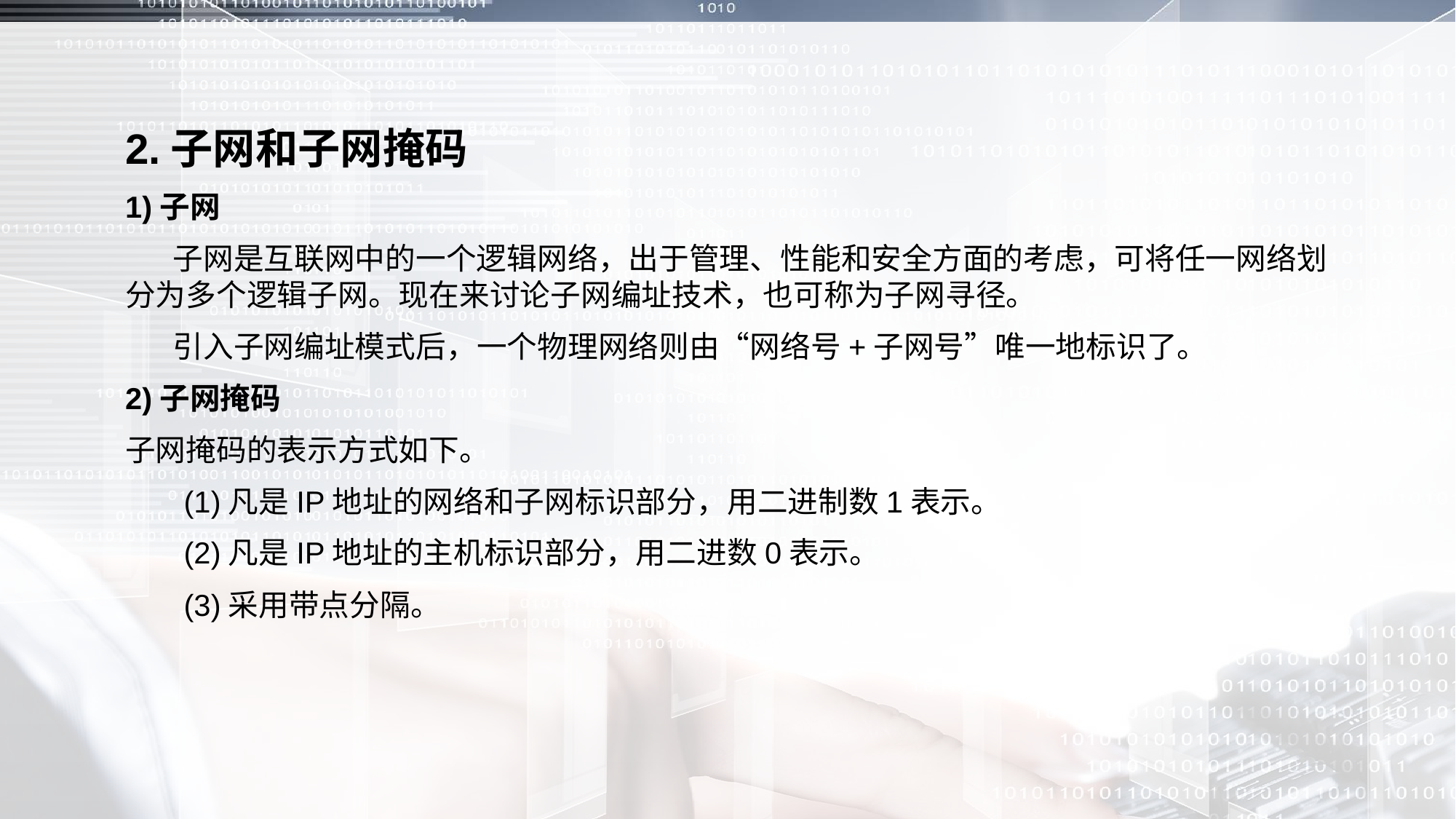

2.子网和子网掩码
1)子网
      子网是互联网中的一个逻辑网络，出于管理、性能和安全方面的考虑，可将任一网络划分为多个逻辑子网。现在来讨论子网编址技术，也可称为子网寻径。
      引入子网编址模式后，一个物理网络则由“网络号+子网号”唯一地标识了。
2)子网掩码
子网掩码的表示方式如下。
       (1)凡是IP地址的网络和子网标识部分，用二进制数1表示。
       (2)凡是IP地址的主机标识部分，用二进数0表示。
       (3)采用带点分隔。